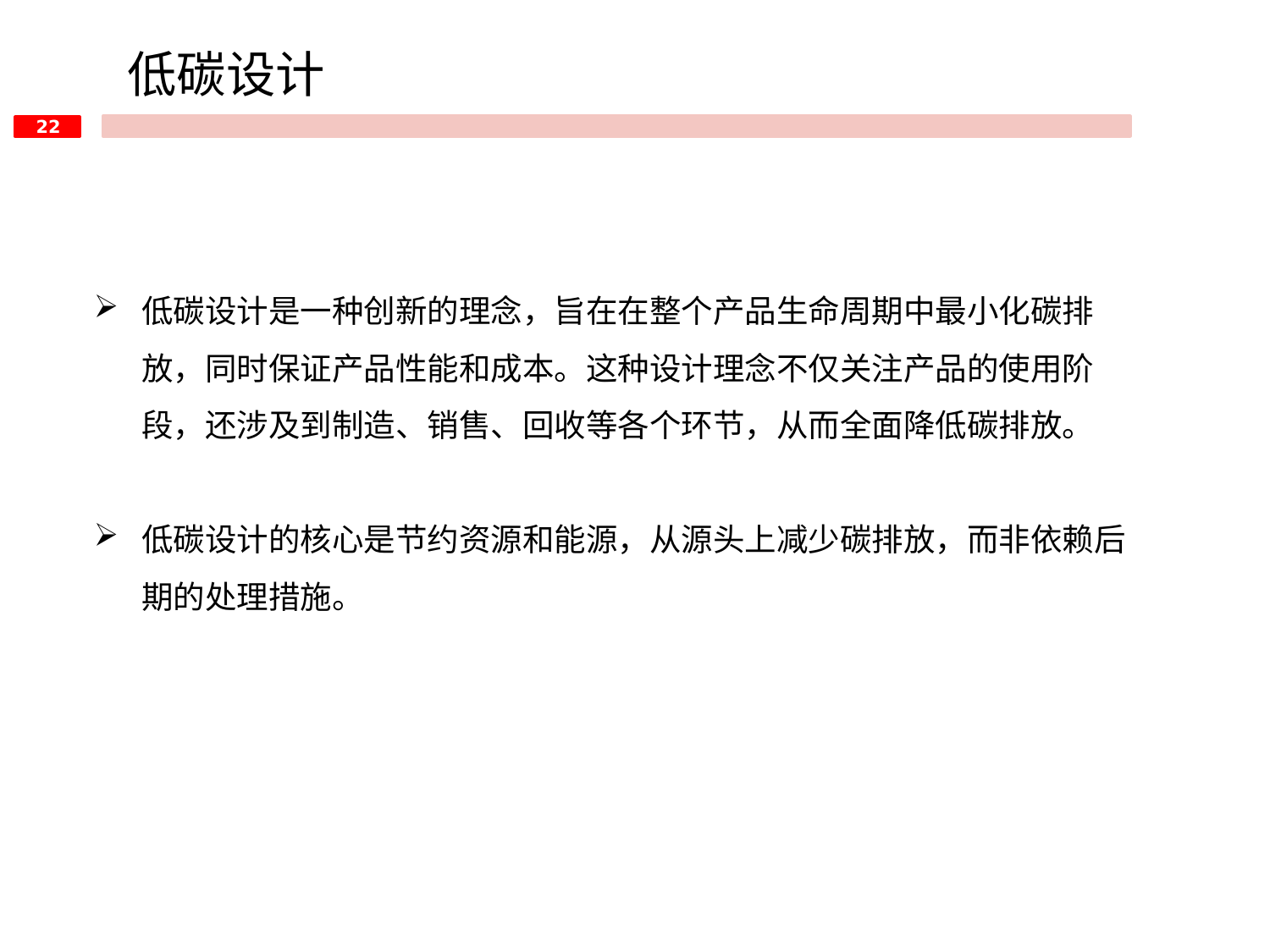

低碳设计
22

低碳设计是一种创新的理念，旨在在整个产品生命周期中最小化碳排放，同时保证产品性能和成本。这种设计理念不仅关注产品的使用阶段，还涉及到制造、销售、回收等各个环节，从而全面降低碳排放。

低碳设计的核心是节约资源和能源，从源头上减少碳排放，而非依赖后期的处理措施。